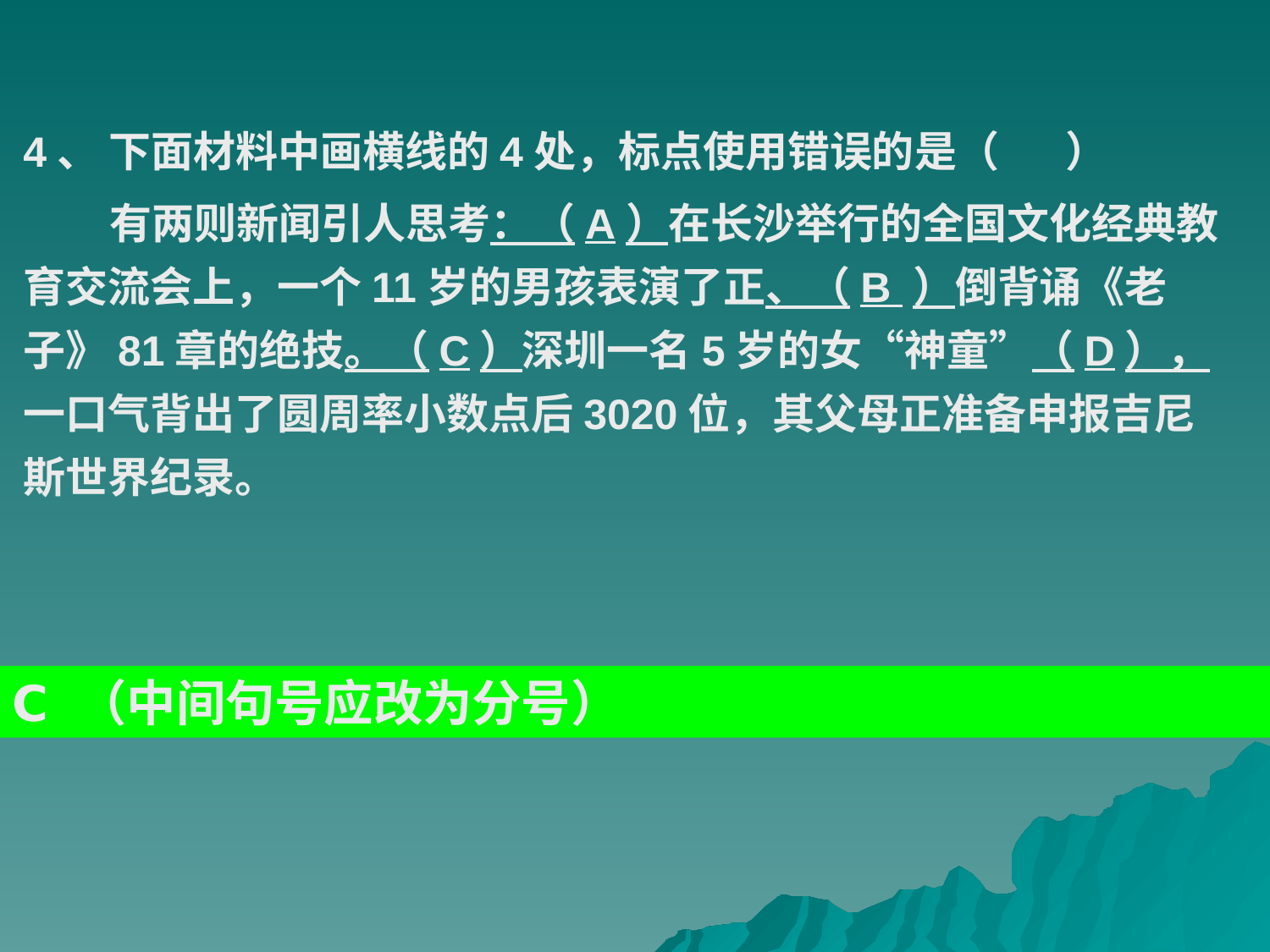

4、 下面材料中画横线的4处，标点使用错误的是（       ）
        有两则新闻引人思考：（A）在长沙举行的全国文化经典教育交流会上，一个11岁的男孩表演了正、（B ）倒背诵《老子》81章的绝技。（C）深圳一名5岁的女“神童”（D），一口气背出了圆周率小数点后3020位，其父母正准备申报吉尼斯世界纪录。
C （中间句号应改为分号）